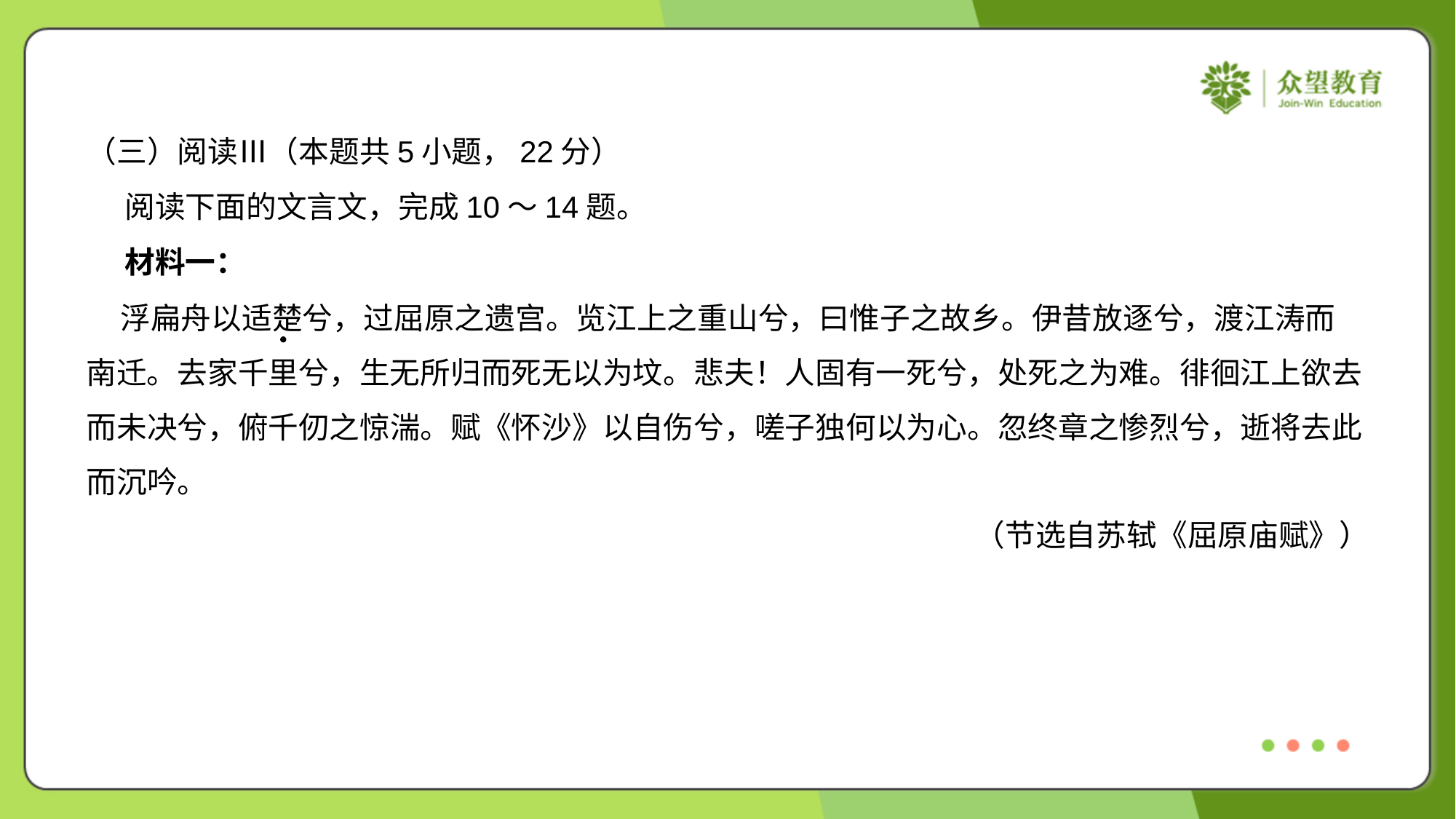

（三）阅读Ⅲ（本题共5小题，22分）
    阅读下面的文言文，完成10～14题。
    材料一：
    浮扁舟以适楚兮，过屈原之遗宫。览江上之重山兮，曰惟子之故乡。伊昔放逐兮，渡江涛而
南迁。去家千里兮，生无所归而死无以为坟。悲夫！人固有一死兮，处死之为难。徘徊江上欲去
而未决兮，俯千仞之惊湍。赋《怀沙》以自伤兮，嗟子独何以为心。忽终章之惨烈兮，逝将去此
而沉吟。
（节选自苏轼《屈原庙赋》）